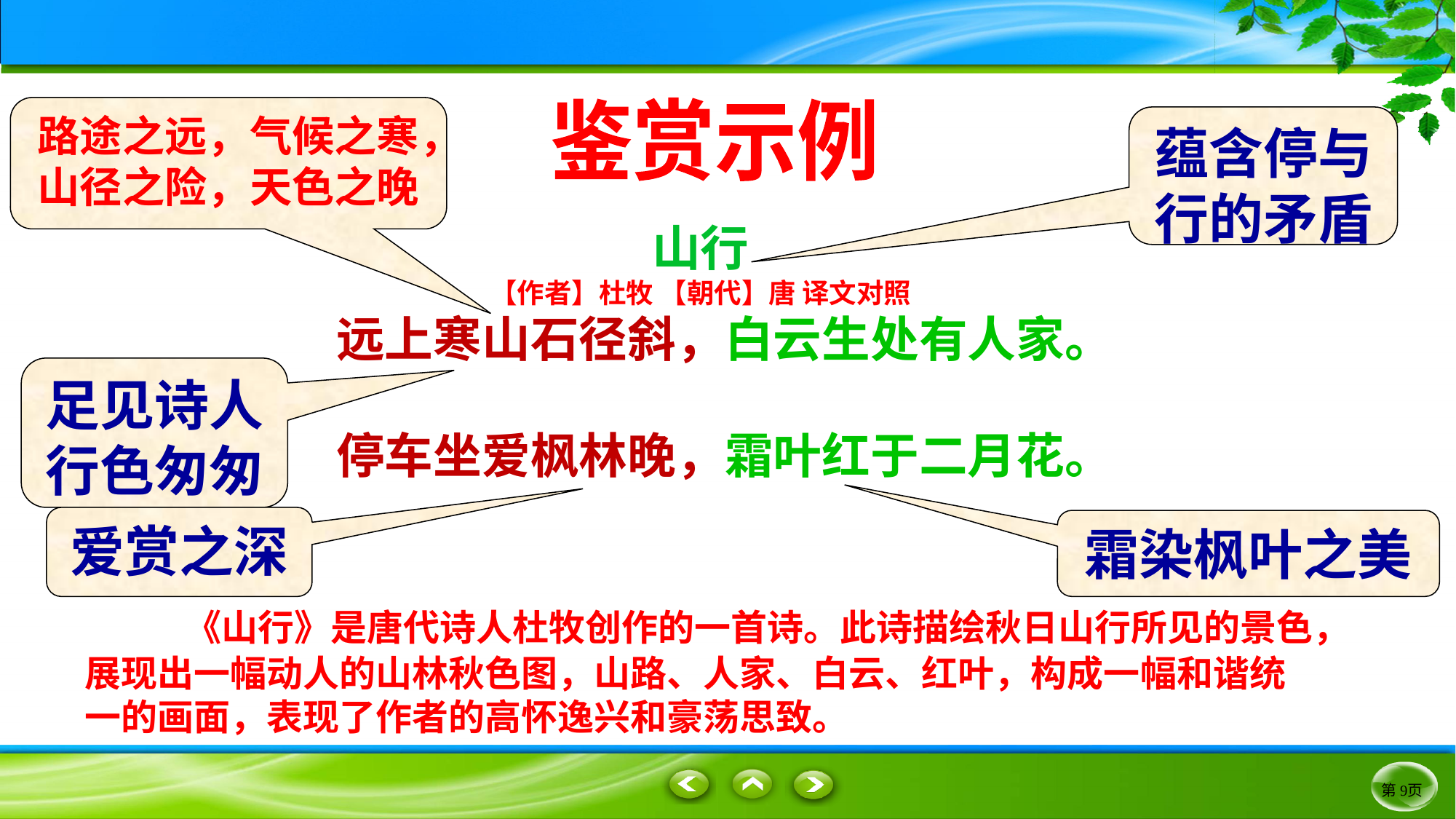

路途之远，气候之寒，山径之险，天色之晚
鉴赏示例
蕴含停与行的矛盾
山行
【作者】杜牧 【朝代】唐 译文对照
远上寒山石径斜，白云生处有人家。

停车坐爱枫林晚，霜叶红于二月花。
足见诗人行色匆匆
爱赏之深
霜染枫叶之美
        《山行》是唐代诗人杜牧创作的一首诗。此诗描绘秋日山行所见的景色，展现出一幅动人的山林秋色图，山路、人家、白云、红叶，构成一幅和谐统一的画面，表现了作者的高怀逸兴和豪荡思致。